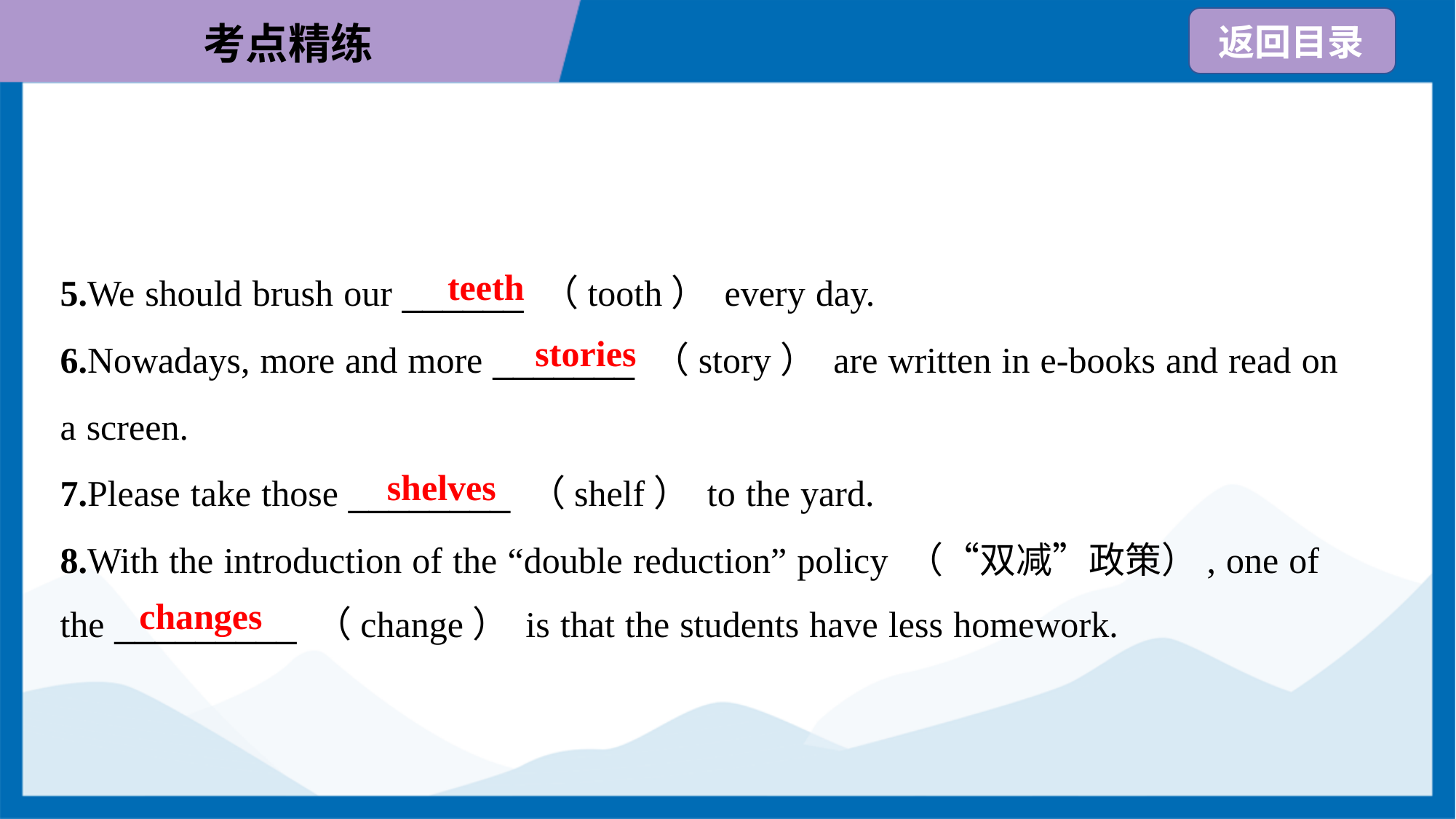

teeth
5.We should brush our ______ （tooth） every day.
6.Nowadays, more and more _______ （story） are written in e-books and read on
a screen.
7.Please take those ________ （shelf） to the yard.
8.With the introduction of the “double reduction” policy （“双减”政策）, one of
the _________ （change） is that the students have less homework.
stories
shelves
changes